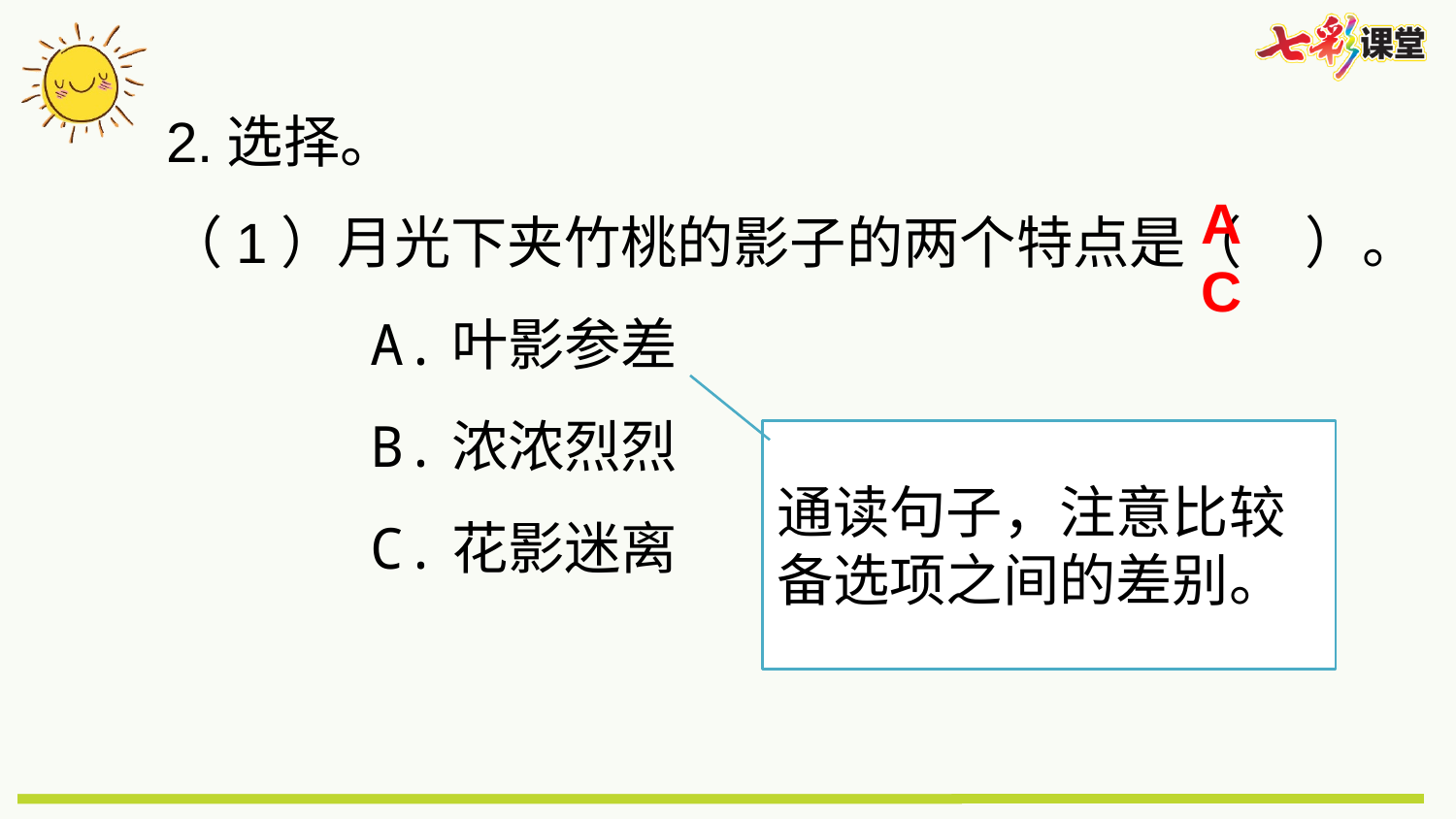

2.选择。
（1）月光下夹竹桃的影子的两个特点是（     ）。
      A.叶影参差
      B.浓浓烈烈
      C.花影迷离
A C
通读句子，注意比较备选项之间的差别。